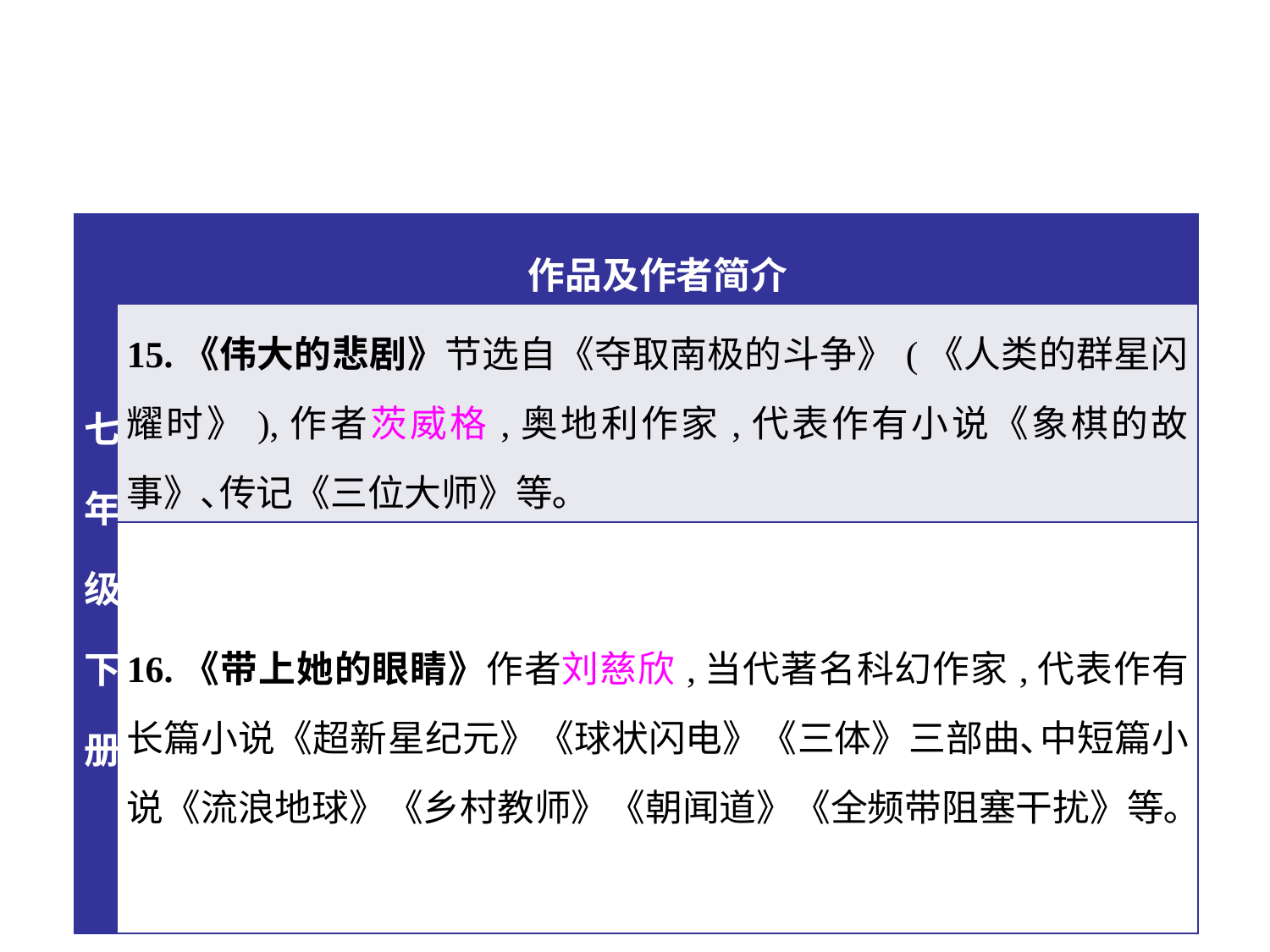

| 七年级下册 | 作品及作者简介 |
| --- | --- |
|  | 15.《伟大的悲剧》节选自《夺取南极的斗争》(《人类的群星闪耀时》),作者茨威格,奥地利作家,代表作有小说《象棋的故事》､传记《三位大师》等｡ |
|  | 16.《带上她的眼睛》作者刘慈欣,当代著名科幻作家,代表作有长篇小说《超新星纪元》《球状闪电》《三体》三部曲､中短篇小说《流浪地球》《乡村教师》《朝闻道》《全频带阻塞干扰》等｡ |